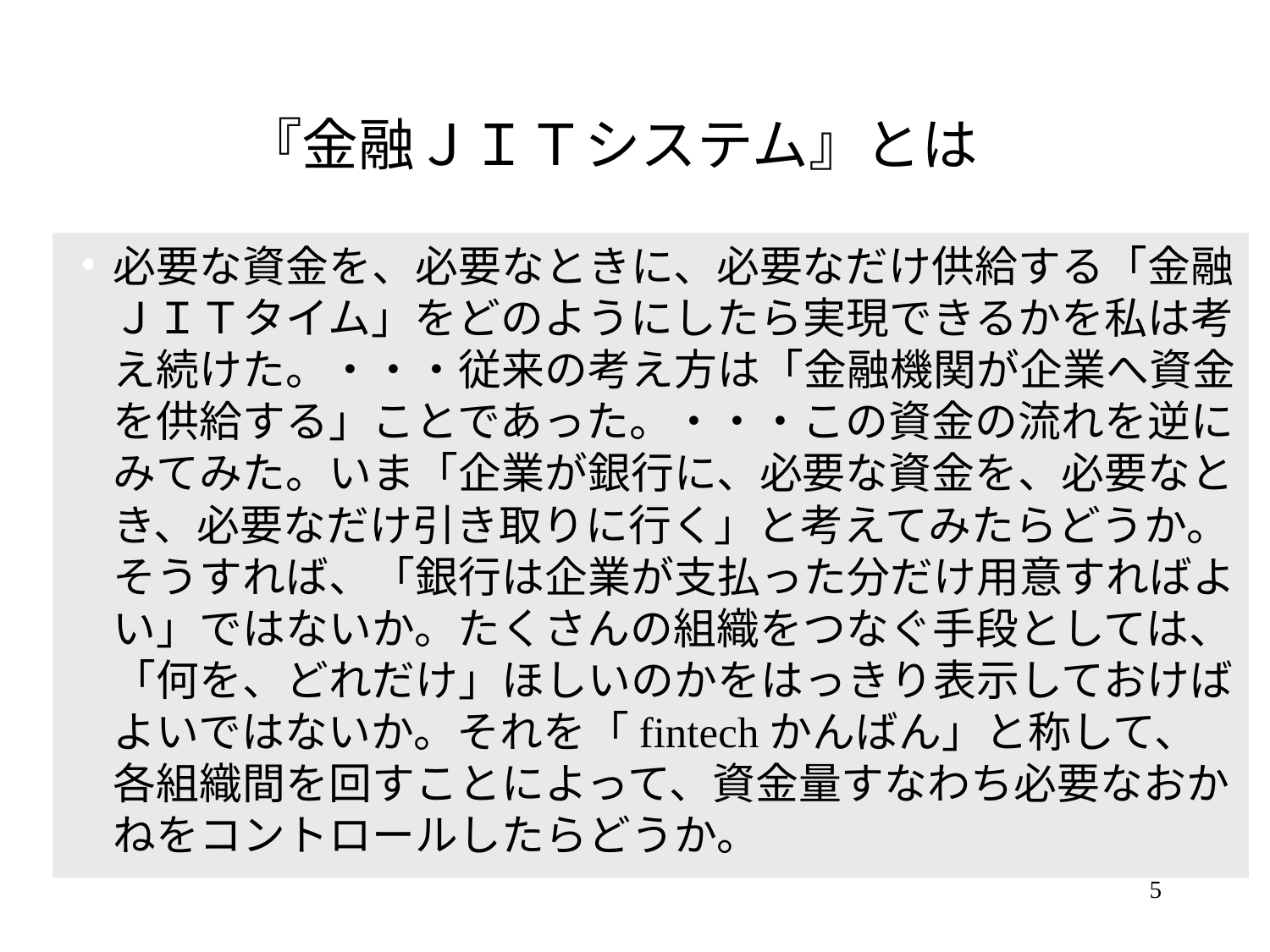

# 『金融ＪＩＴシステム』とは
必要な資金を、必要なときに、必要なだけ供給する「金融ＪＩＴタイム」をどのようにしたら実現できるかを私は考え続けた。・・・従来の考え方は「金融機関が企業へ資金を供給する」ことであった。・・・この資金の流れを逆にみてみた。いま「企業が銀行に、必要な資金を、必要なとき、必要なだけ引き取りに行く」と考えてみたらどうか。そうすれば、「銀行は企業が支払った分だけ用意すればよい」ではないか。たくさんの組織をつなぐ手段としては、「何を、どれだけ」ほしいのかをはっきり表示しておけばよいではないか。それを「fintechかんばん」と称して、各組織間を回すことによって、資金量すなわち必要なおかねをコントロールしたらどうか。
5